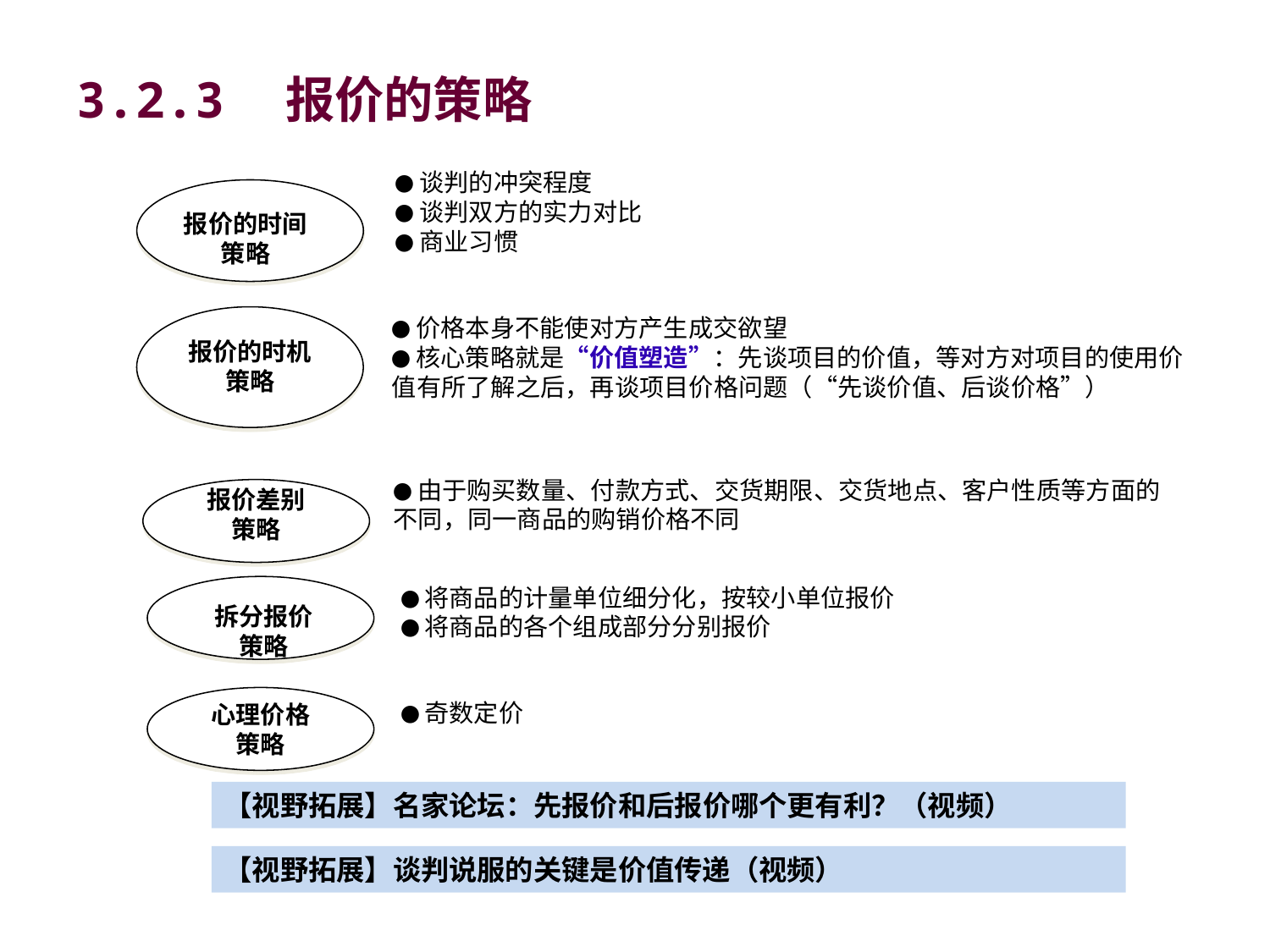

# 3.2.3　报价的策略
●谈判的冲突程度
●谈判双方的实力对比
●商业习惯

报价的时间
策略
●价格本身不能使对方产生成交欲望
●核心策略就是“价值塑造”：先谈项目的价值，等对方对项目的使用价值有所了解之后，再谈项目价格问题（“先谈价值、后谈价格”）

报价的时机
策略
●由于购买数量、付款方式、交货期限、交货地点、客户性质等方面的不同，同一商品的购销价格不同
报价差别
策略

●将商品的计量单位细分化，按较小单位报价
●将商品的各个组成部分分别报价

拆分报价
策略

心理价格
策略
●奇数定价
【视野拓展】名家论坛：先报价和后报价哪个更有利？（视频）
【视野拓展】谈判说服的关键是价值传递（视频）